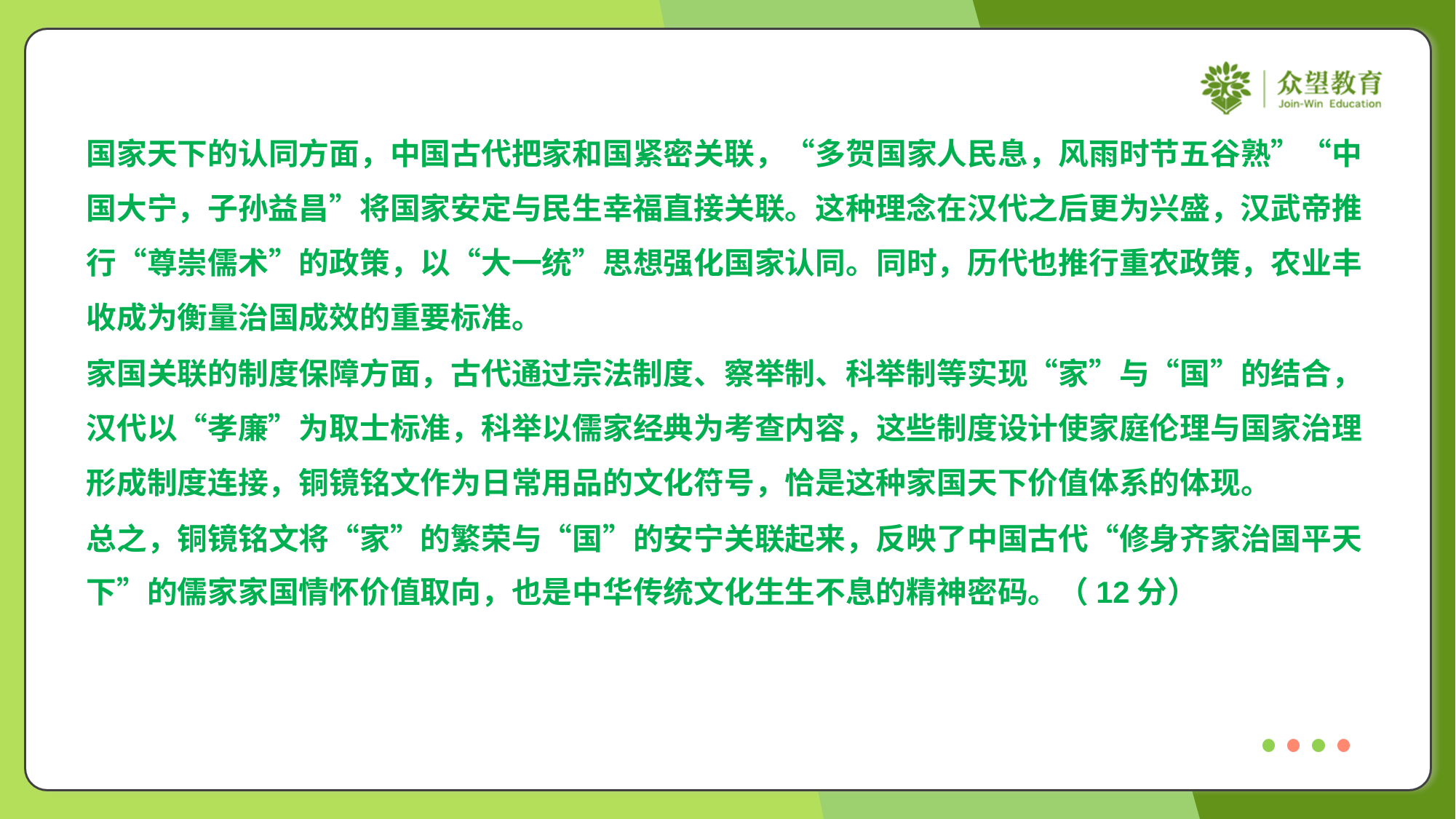

国家天下的认同方面，中国古代把家和国紧密关联，“多贺国家人民息，风雨时节五谷熟”“中
国大宁，子孙益昌”将国家安定与民生幸福直接关联。这种理念在汉代之后更为兴盛，汉武帝推
行“尊崇儒术”的政策，以“大一统”思想强化国家认同。同时，历代也推行重农政策，农业丰
收成为衡量治国成效的重要标准。
家国关联的制度保障方面，古代通过宗法制度、察举制、科举制等实现“家”与“国”的结合，
汉代以“孝廉”为取士标准，科举以儒家经典为考查内容，这些制度设计使家庭伦理与国家治理
形成制度连接，铜镜铭文作为日常用品的文化符号，恰是这种家国天下价值体系的体现。
总之，铜镜铭文将“家”的繁荣与“国”的安宁关联起来，反映了中国古代“修身齐家治国平天
下”的儒家家国情怀价值取向，也是中华传统文化生生不息的精神密码。（12分）